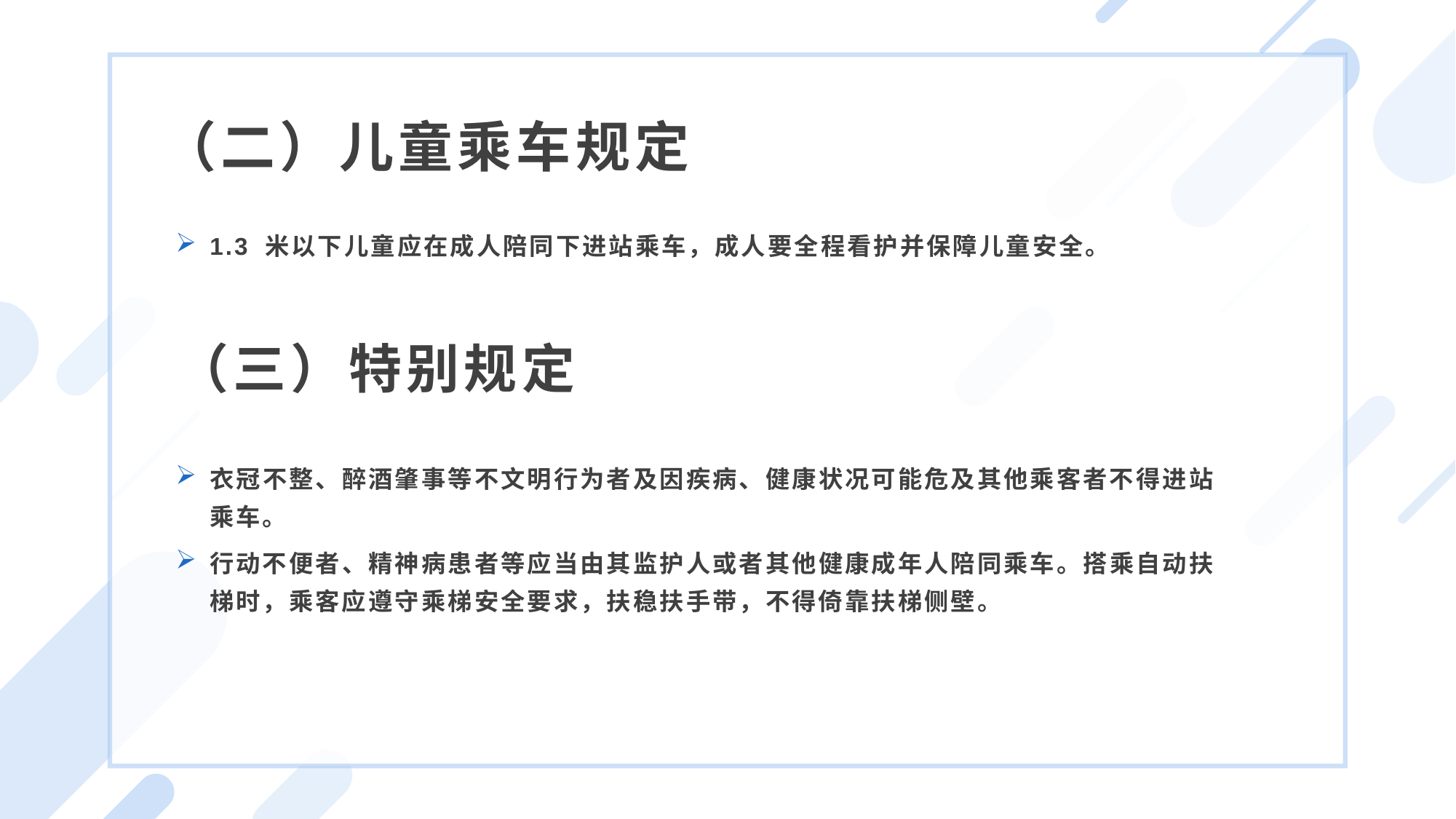

（二）儿童乘车规定
1.3 米以下儿童应在成人陪同下进站乘车，成人要全程看护并保障儿童安全。

（三）特别规定

衣冠不整、醉酒肇事等不文明行为者及因疾病、健康状况可能危及其他乘客者不得进站乘车。
行动不便者、精神病患者等应当由其监护人或者其他健康成年人陪同乘车。搭乘自动扶梯时，乘客应遵守乘梯安全要求，扶稳扶手带，不得倚靠扶梯侧壁。